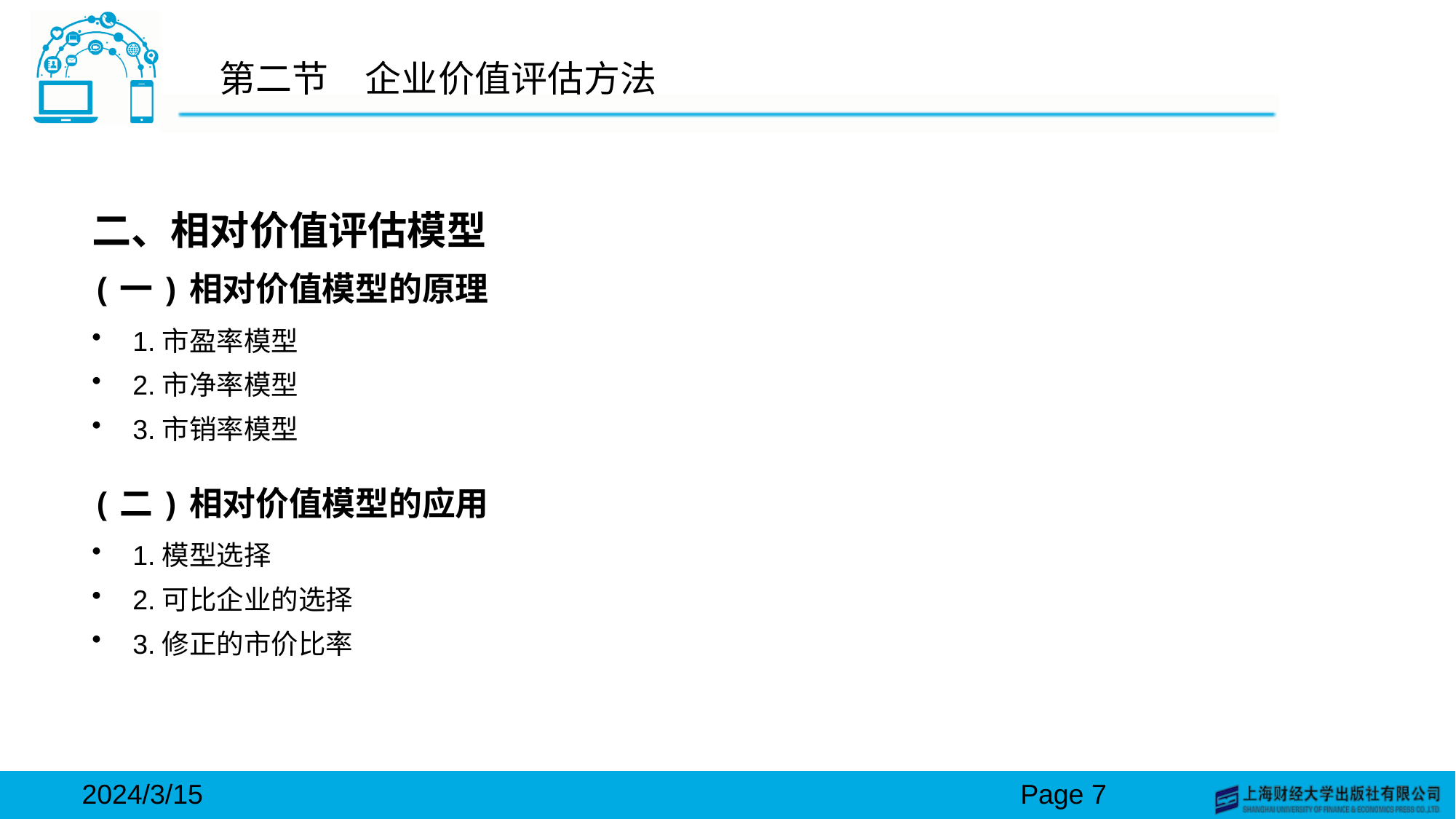

# 第二节　企业价值评估方法
二、相对价值评估模型
(一)相对价值模型的原理
1.市盈率模型
2.市净率模型
3.市销率模型
(二)相对价值模型的应用
1.模型选择
2.可比企业的选择
3.修正的市价比率

2024/3/15
Page 7